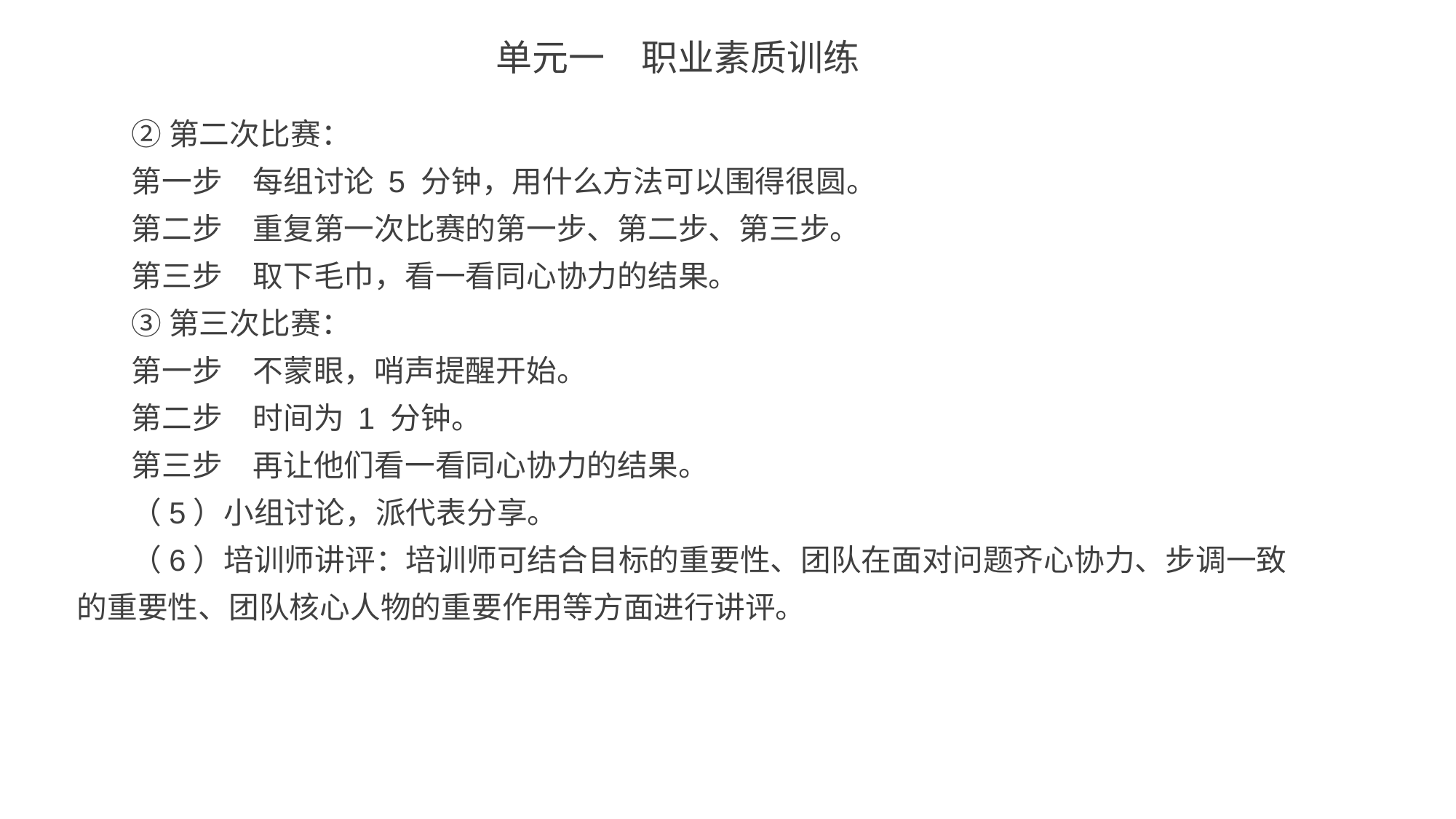

单元一　职业素质训练
②第二次比赛：
第一步　每组讨论 5 分钟，用什么方法可以围得很圆。
第二步　重复第一次比赛的第一步、第二步、第三步。
第三步　取下毛巾，看一看同心协力的结果。
③第三次比赛：
第一步　不蒙眼，哨声提醒开始。
第二步　时间为 1 分钟。
第三步　再让他们看一看同心协力的结果。
（5）小组讨论，派代表分享。
（6）培训师讲评：培训师可结合目标的重要性、团队在面对问题齐心协力、步调一致的重要性、团队核心人物的重要作用等方面进行讲评。